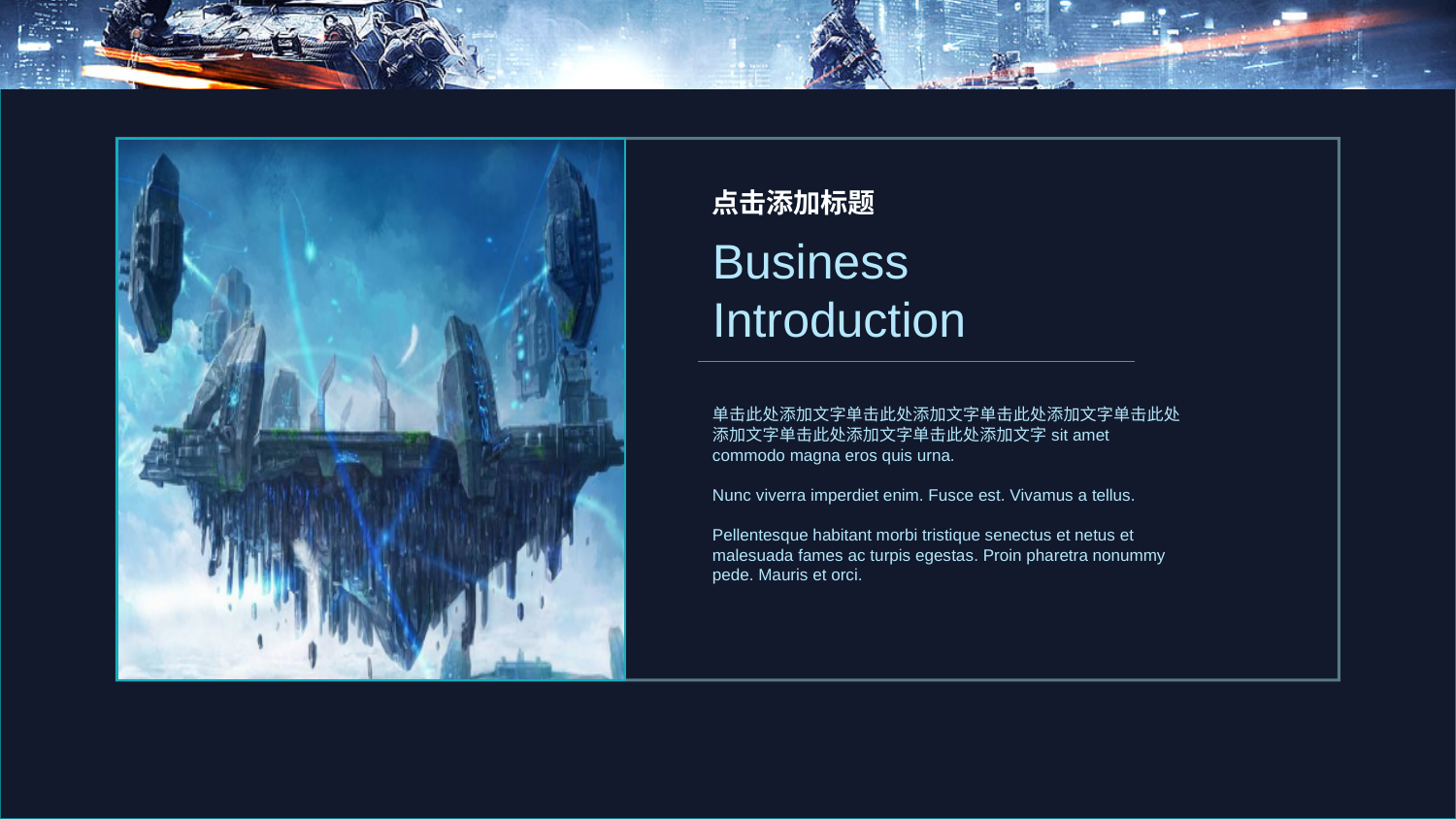

点击添加标题
Business Introduction
单击此处添加文字单击此处添加文字单击此处添加文字单击此处添加文字单击此处添加文字单击此处添加文字sit amet commodo magna eros quis urna.

Nunc viverra imperdiet enim. Fusce est. Vivamus a tellus.

Pellentesque habitant morbi tristique senectus et netus et malesuada fames ac turpis egestas. Proin pharetra nonummy pede. Mauris et orci.